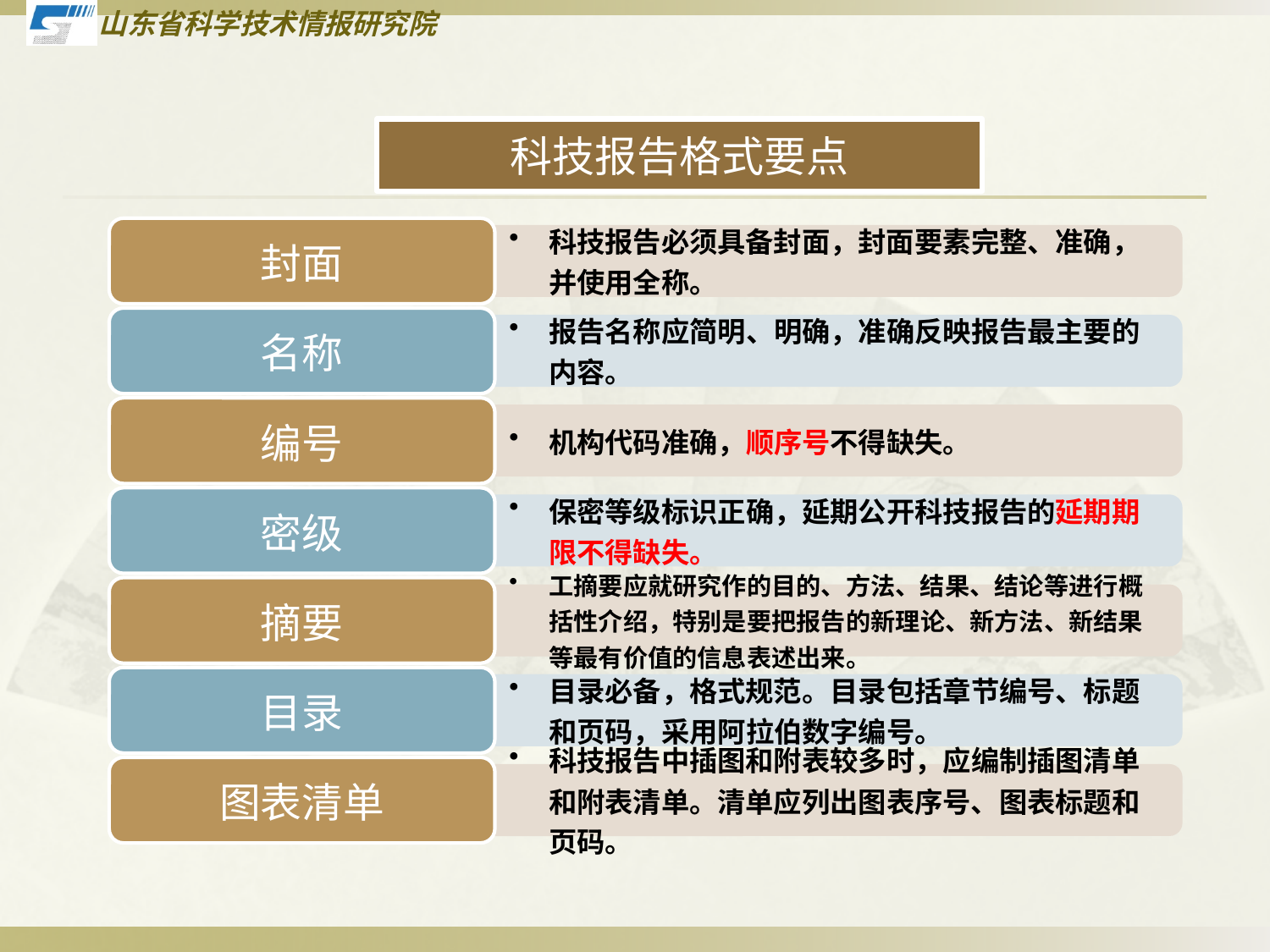

# 科技报告格式要点
封面
科技报告必须具备封面，封面要素完整、准确，并使用全称。
名称
报告名称应简明、明确，准确反映报告最主要的内容。
编号
机构代码准确，顺序号不得缺失。
科技报告中插图和附表较多时，应编制插图清单和附表清单。清单应列出图表序号、图表标题和页码。
保密等级标识正确，延期公开科技报告的延期期限不得缺失。
工摘要应就研究作的目的、方法、结果、结论等进行概括性介绍，特别是要把报告的新理论、新方法、新结果等最有价值的信息表述出来。
摘要
目录必备，格式规范。目录包括章节编号、标题和页码，采用阿拉伯数字编号。
图表清单
密级
目录